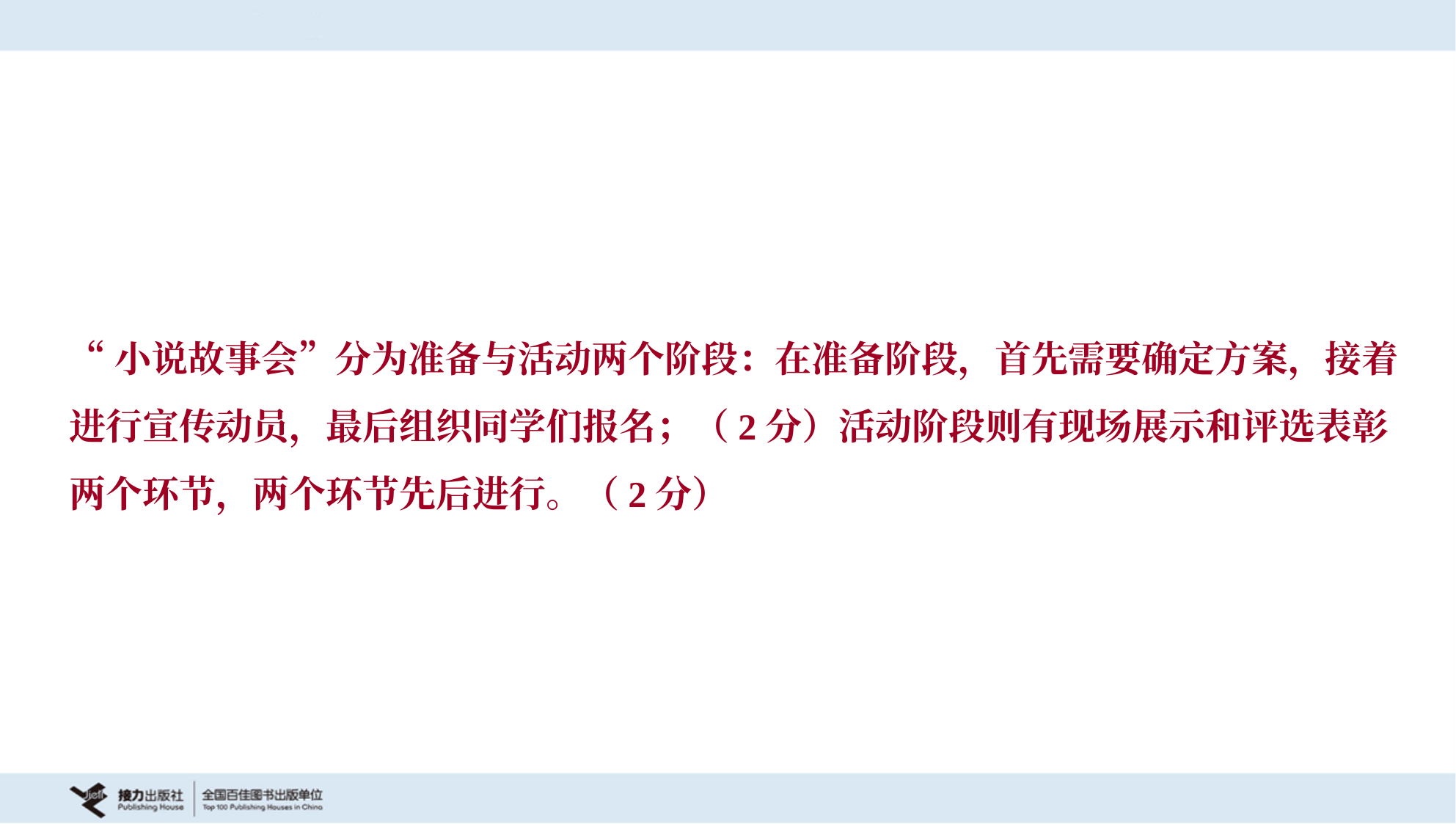

“小说故事会”分为准备与活动两个阶段：在准备阶段，首先需要确定方案，接着
进行宣传动员，最后组织同学们报名；（2分）活动阶段则有现场展示和评选表彰
两个环节，两个环节先后进行。（2分）